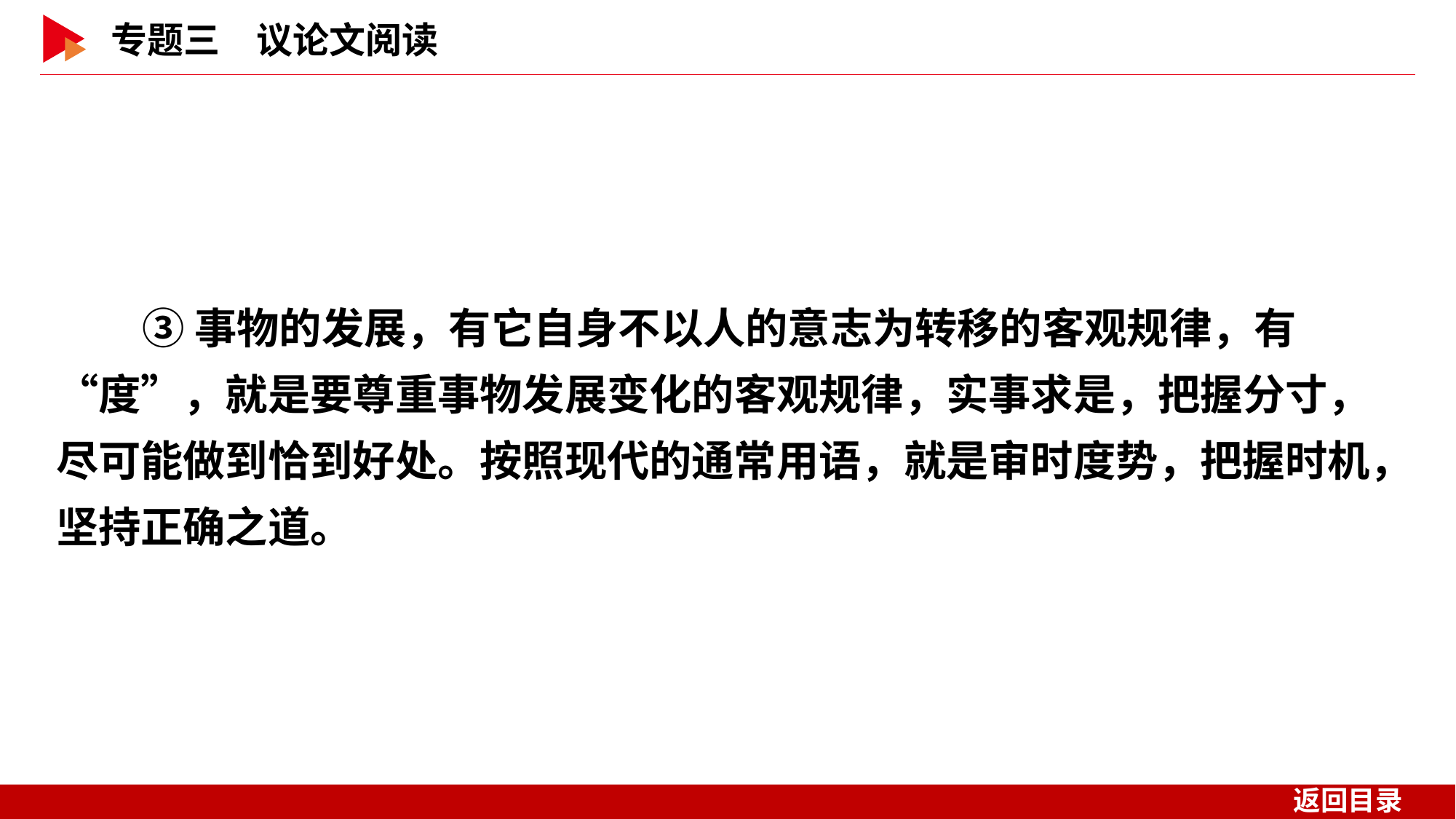

③事物的发展，有它自身不以人的意志为转移的客观规律，有“度”，就是要尊重事物发展变化的客观规律，实事求是，把握分寸，尽可能做到恰到好处。按照现代的通常用语，就是审时度势，把握时机，坚持正确之道。